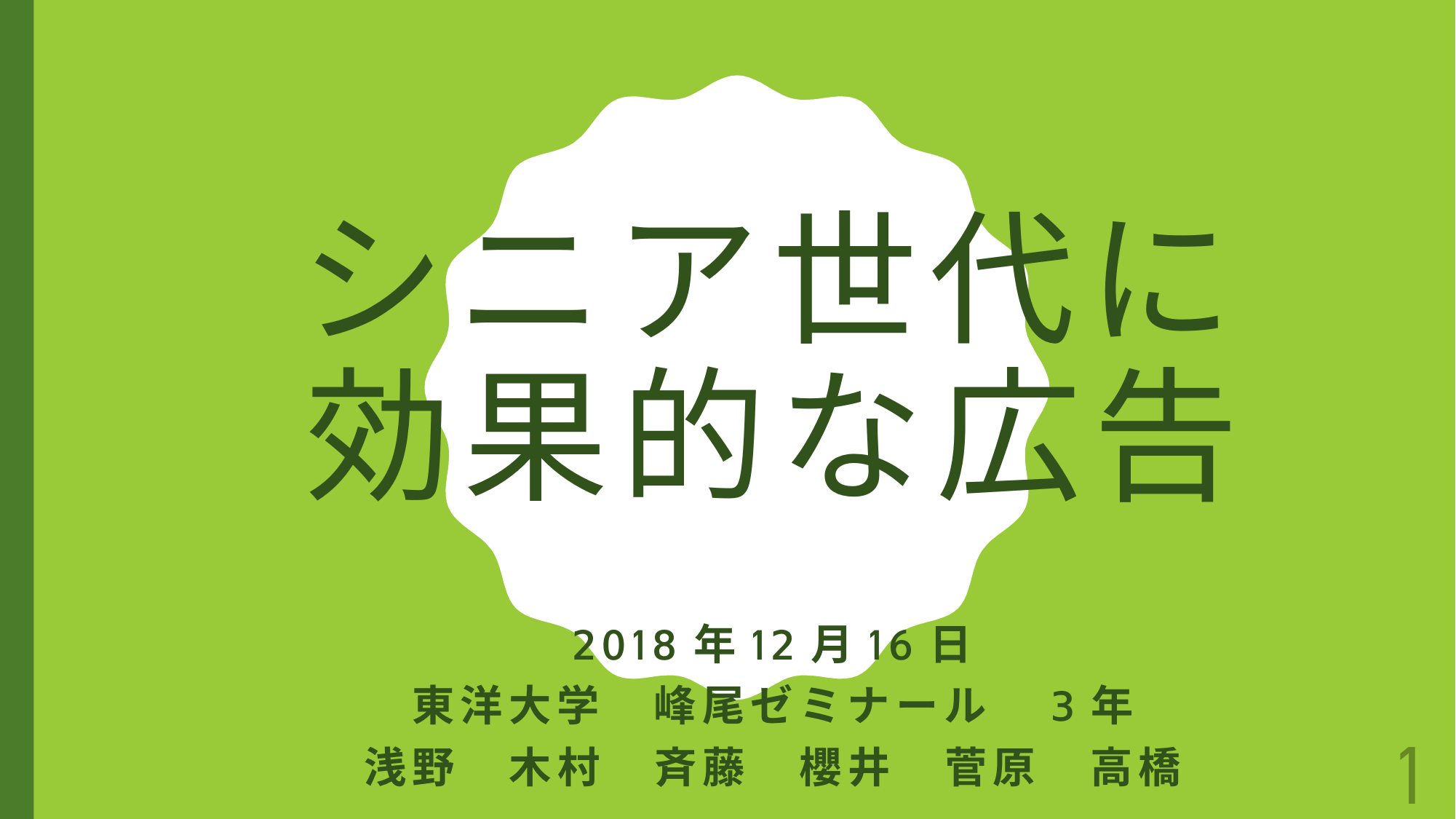

# シニア世代に 効果的な広告
2018年12月16日
東洋大学　峰尾ゼミナール　3年
浅野　木村　斉藤　櫻井　菅原　高橋

1